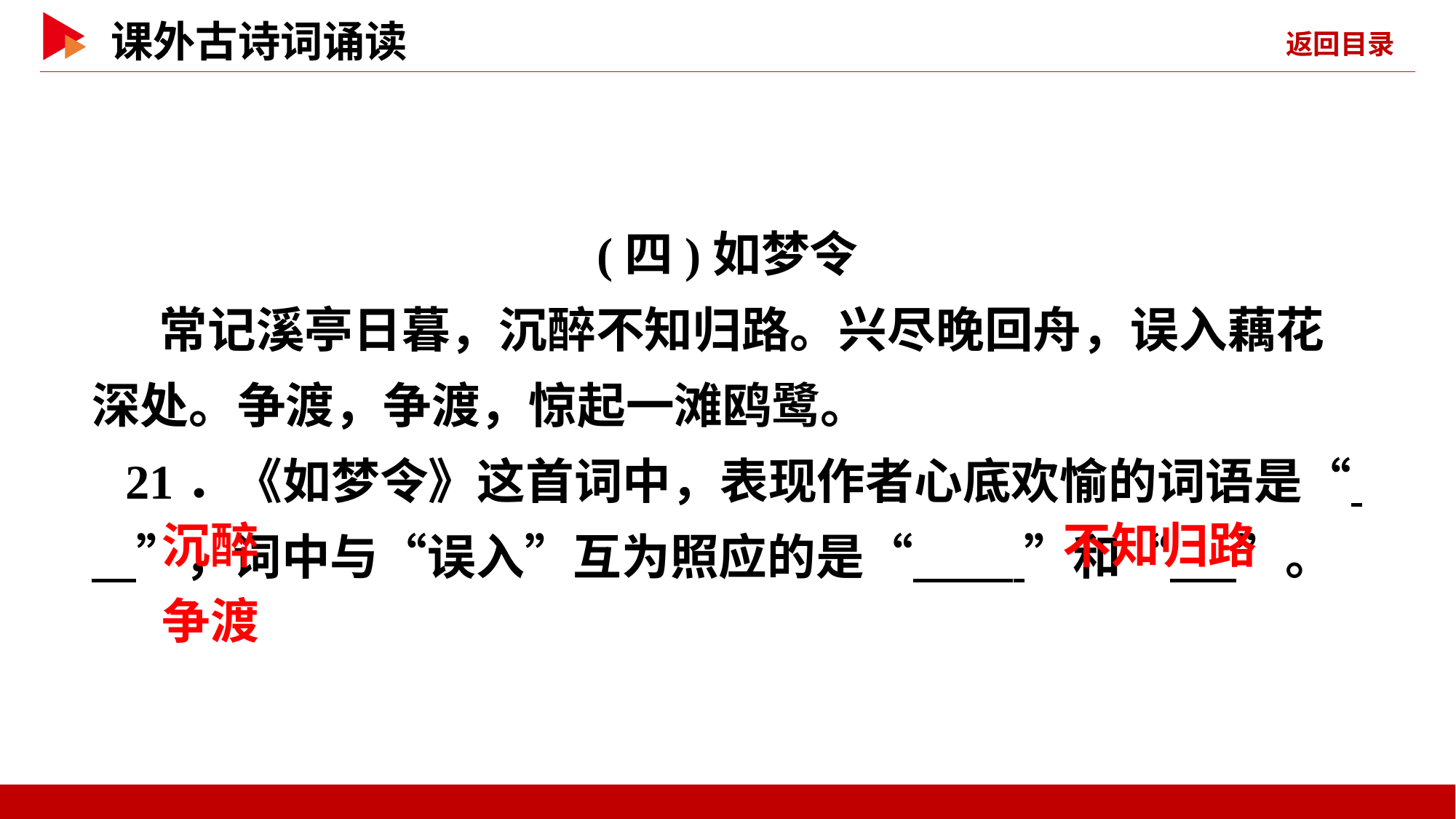

(四)如梦令
  常记溪亭日暮，沉醉不知归路。兴尽晚回舟，误入藕花深处。争渡，争渡，惊起一滩鸥鹭。
21．《如梦令》这首词中，表现作者心底欢愉的词语是“      ”，词中与“误入”互为照应的是“          ”和“      ”。
 沉醉
 不知归路
 争渡